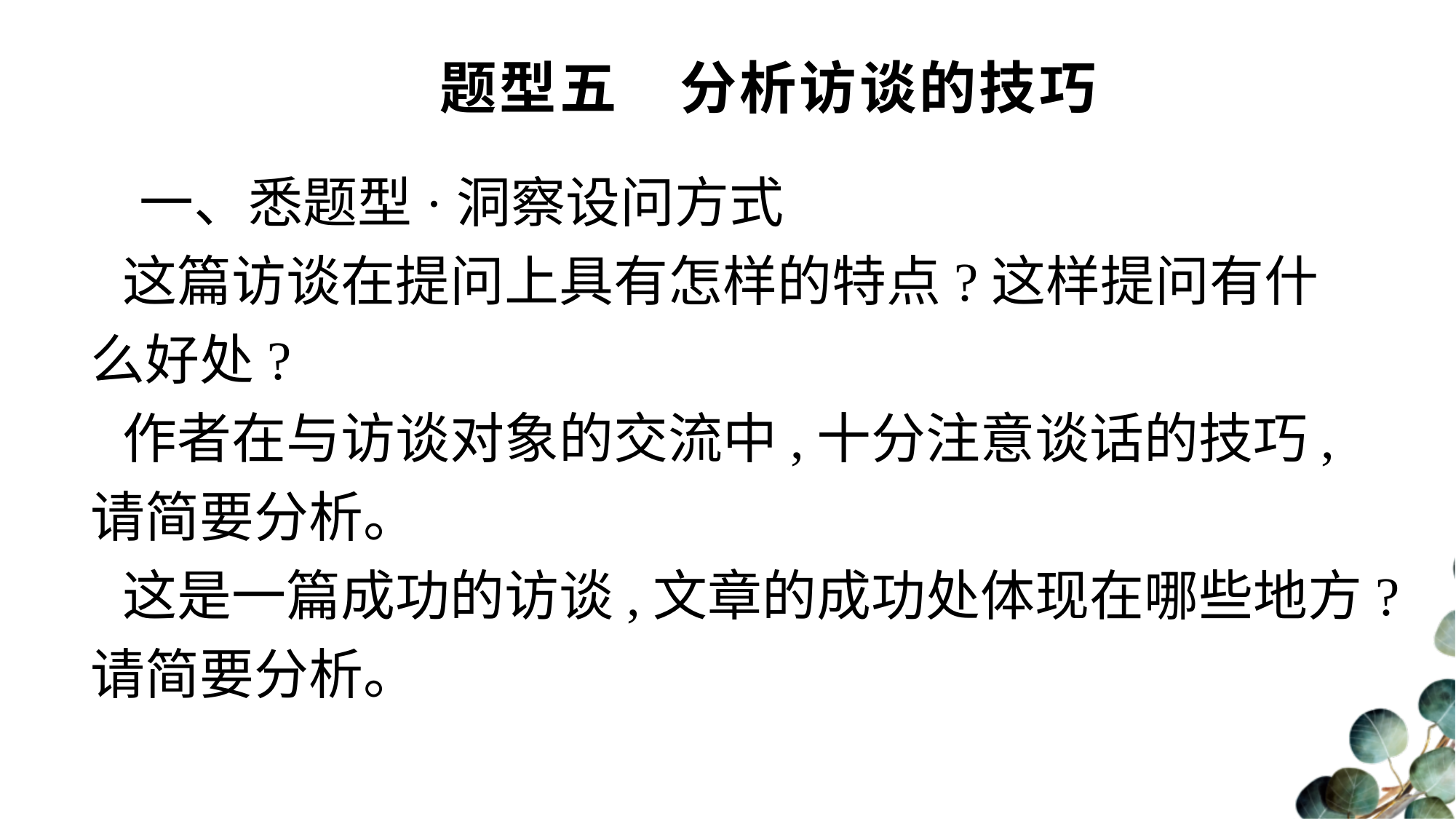

# 题型五　分析访谈的技巧
一、悉题型·洞察设问方式
这篇访谈在提问上具有怎样的特点?这样提问有什么好处?
作者在与访谈对象的交流中,十分注意谈话的技巧,请简要分析。
这是一篇成功的访谈,文章的成功处体现在哪些地方?请简要分析。